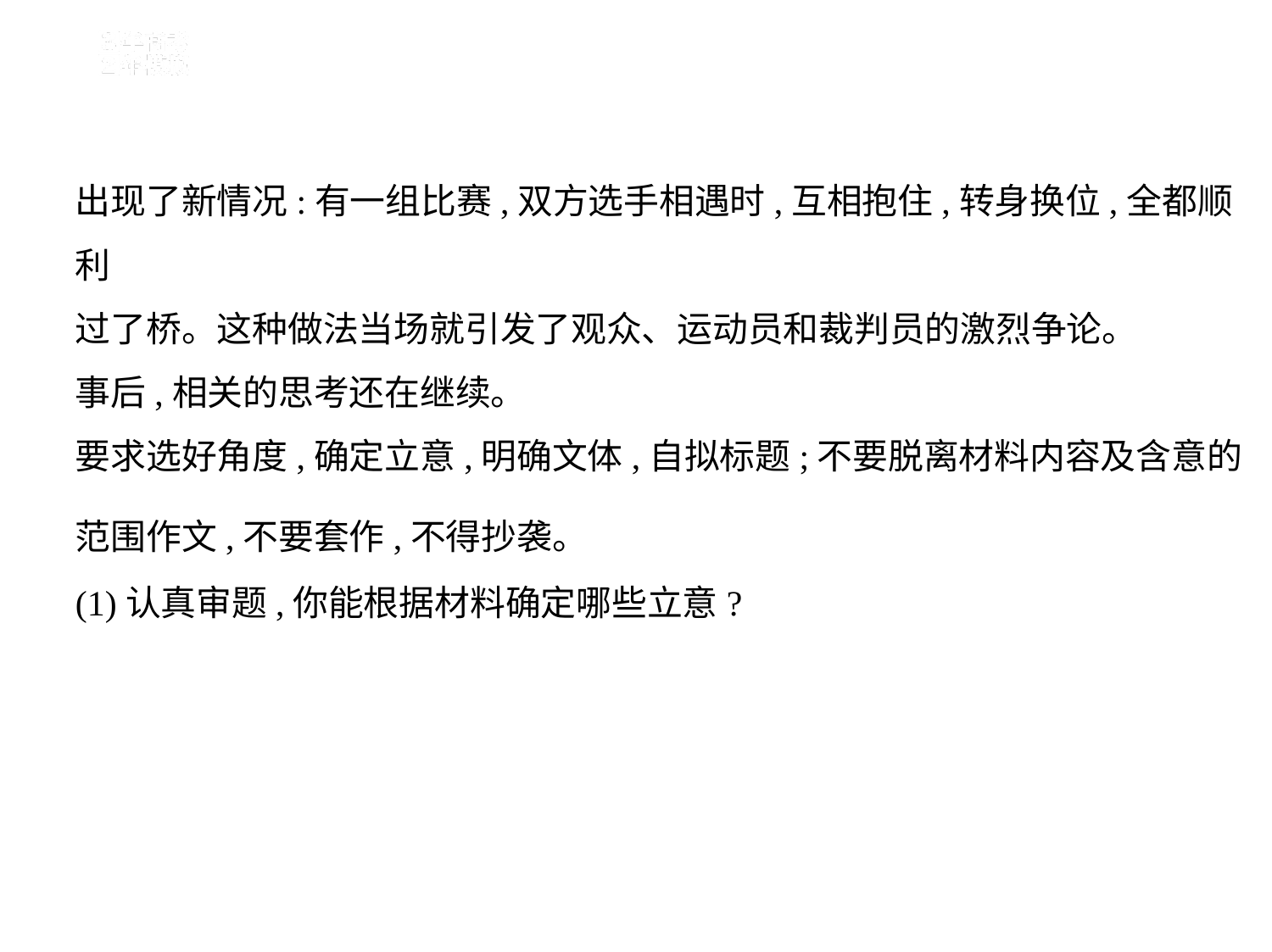

出现了新情况:有一组比赛,双方选手相遇时,互相抱住,转身换位,全都顺利
过了桥。这种做法当场就引发了观众、运动员和裁判员的激烈争论。
事后,相关的思考还在继续。
要求选好角度,确定立意,明确文体,自拟标题;不要脱离材料内容及含意的
范围作文,不要套作,不得抄袭。
(1)认真审题,你能根据材料确定哪些立意?